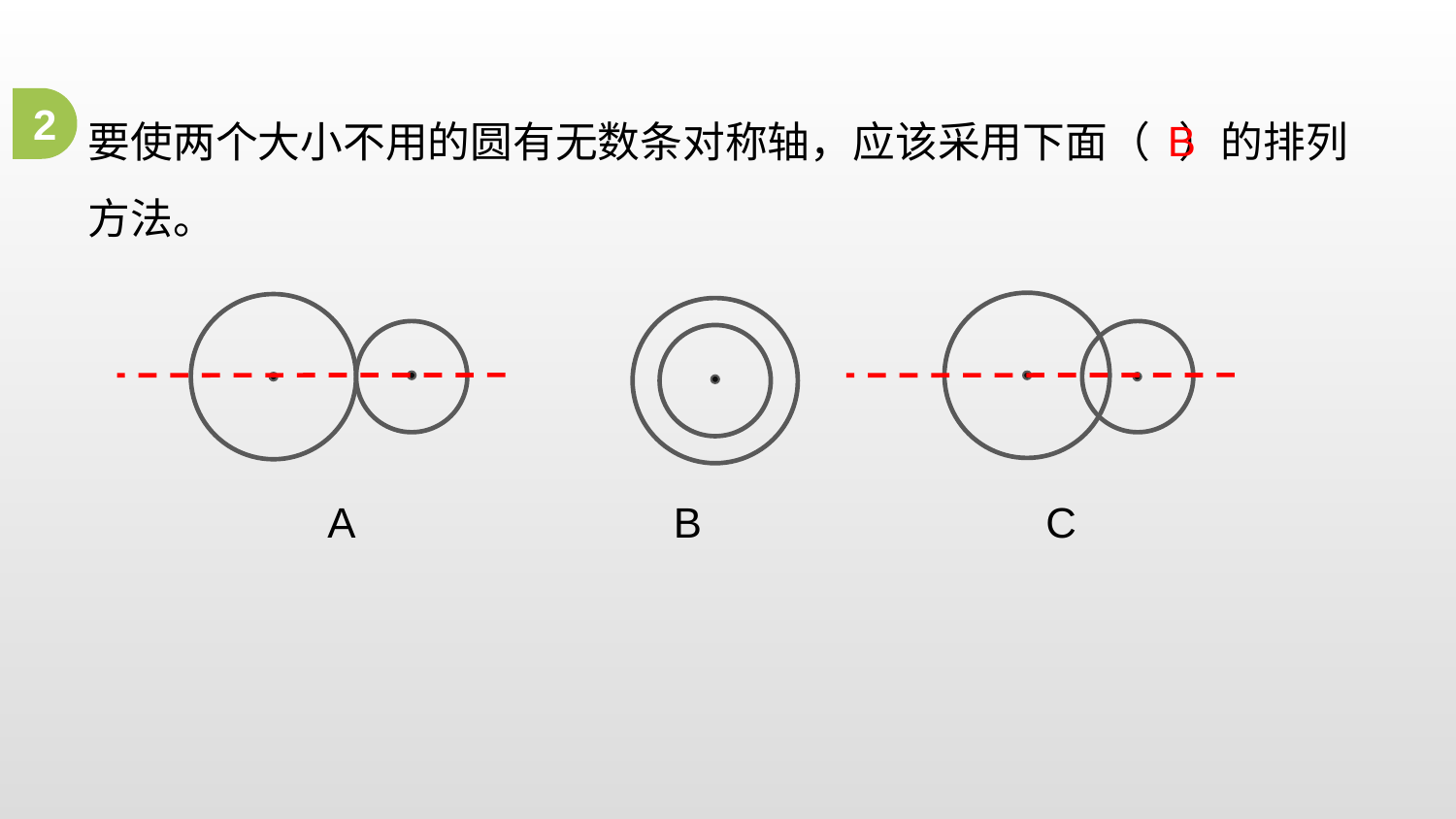

要使两个大小不用的圆有无数条对称轴，应该采用下面（   ）的排列方法。
2
B

   A                           B                             C